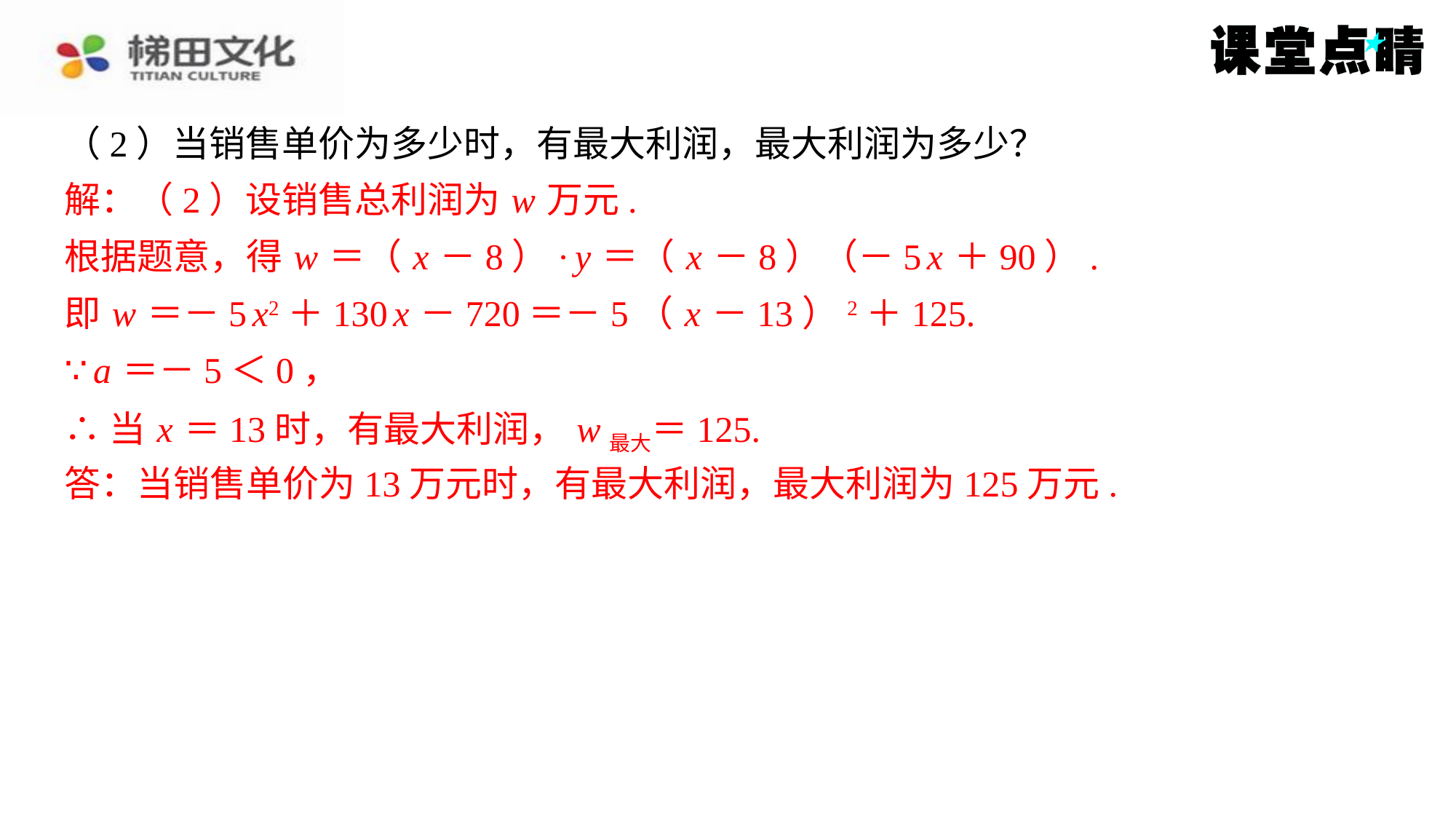

（2）当销售单价为多少时，有最大利润，最大利润为多少？
解：（2）设销售总利润为 w 万元.
根据题意，得 w ＝（ x －8）· y ＝（ x －8）（－5 x ＋90）.
即 w ＝－5 x2＋130 x －720＝－5（ x －13）2＋125.
∵ a ＝－5＜0，
∴当 x ＝13时，有最大利润， w最大＝125.
答：当销售单价为13万元时，有最大利润，最大利润为125万元.
解：（2）设销售总利润为 w 万元.
根据题意，得 w ＝（ x －8）· y ＝（ x －8）（－5 x ＋90）.
即 w ＝－5 x2＋130 x －720＝－5（ x －13）2＋125.
∵ a ＝－5＜0，
∴当 x ＝13时，有最大利润， w最大＝125.
答：当销售单价为13万元时，有最大利润，最大利润为125万元.